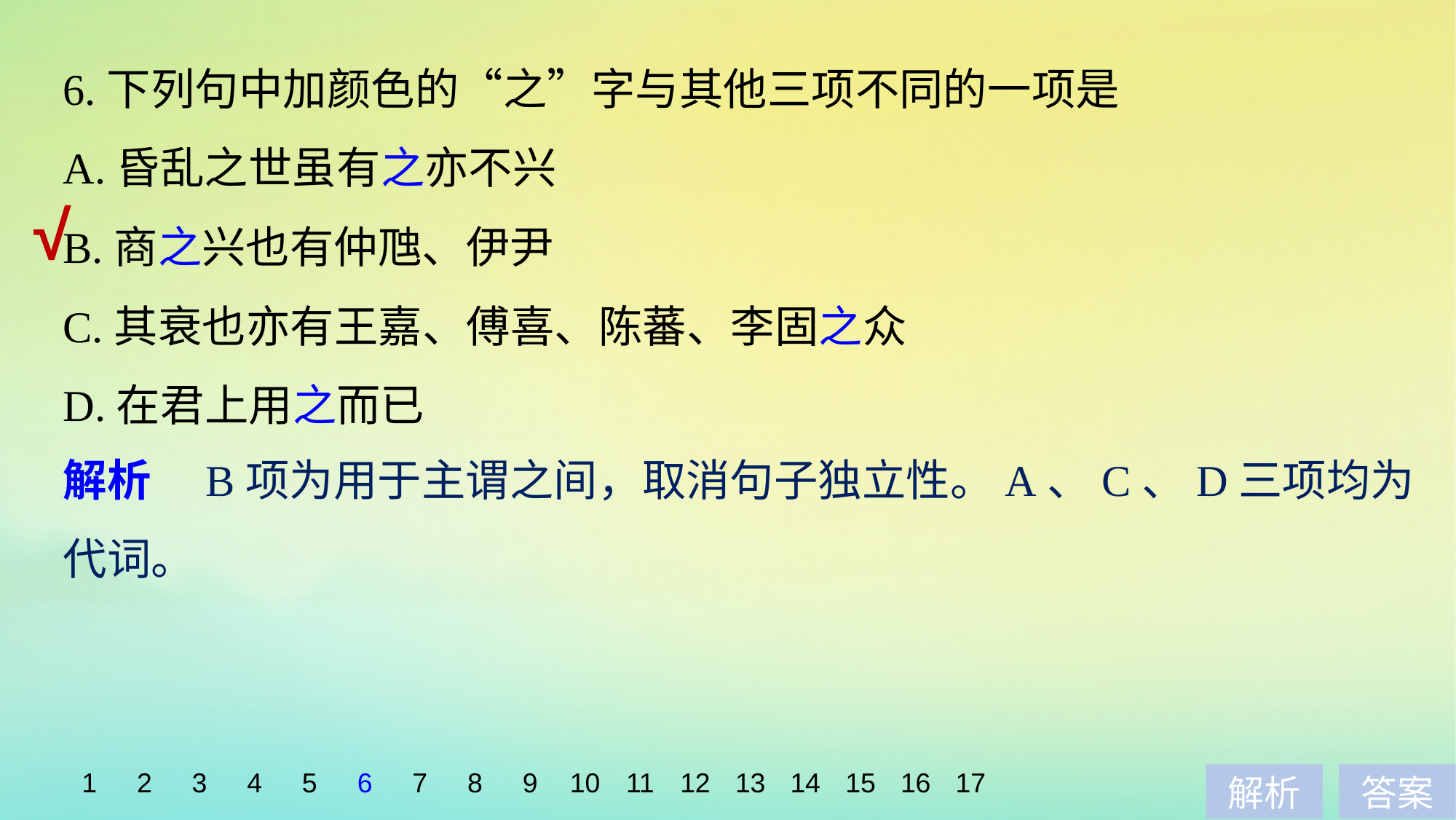

6.下列句中加颜色的“之”字与其他三项不同的一项是
A.昏乱之世虽有之亦不兴
B.商之兴也有仲虺、伊尹
C.其衰也亦有王嘉、傅喜、陈蕃、李固之众
D.在君上用之而已
√
解析　B项为用于主谓之间，取消句子独立性。A、C、D三项均为代词。
1
2
3
4
5
6
7
8
9
10
11
12
13
14
15
16
17
解析
答案